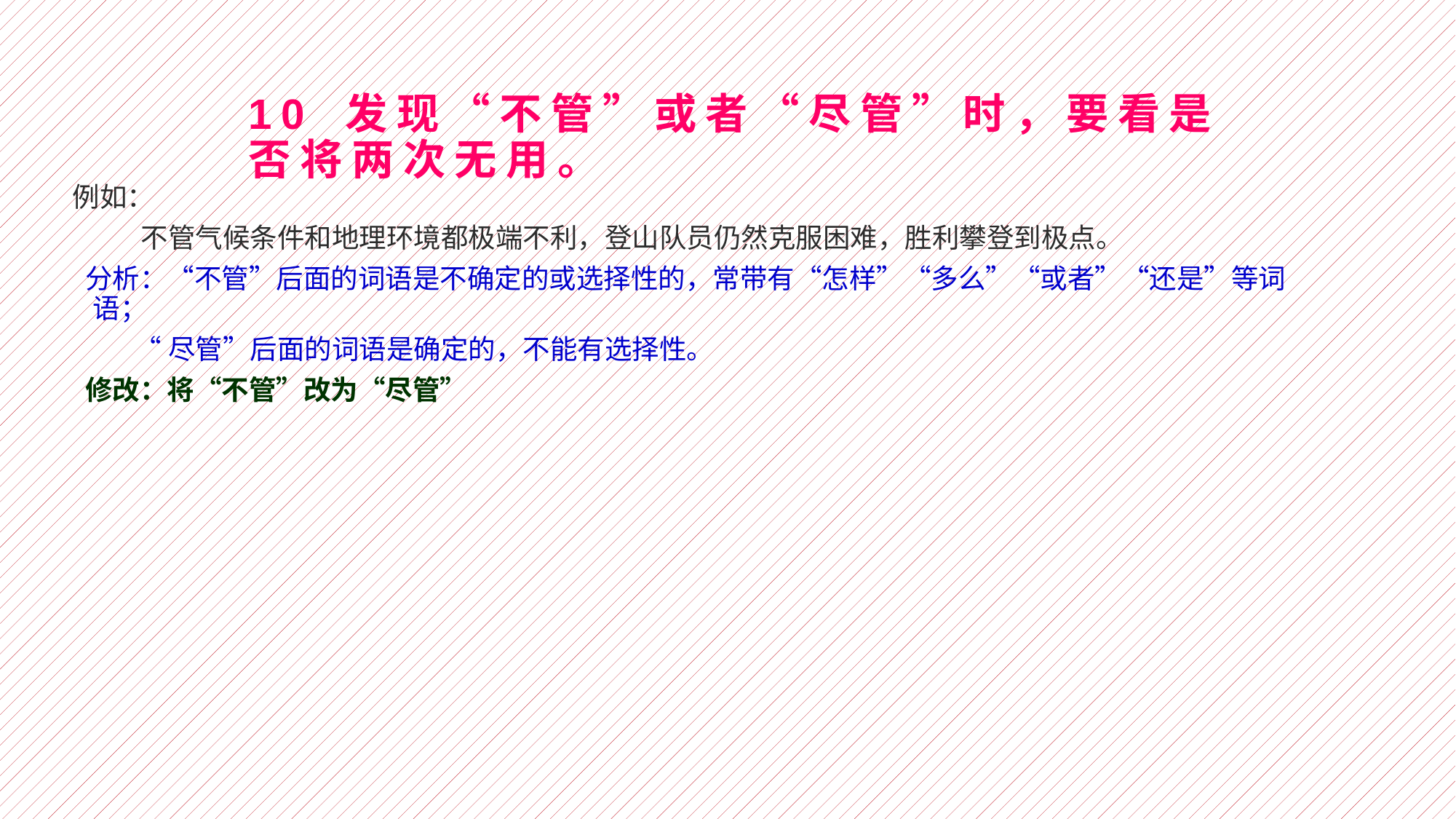

# 10 发现“不管”或者“尽管”时，要看是否将两次无用。
例如：
          不管气候条件和地理环境都极端不利，登山队员仍然克服困难，胜利攀登到极点。
 分析：“不管”后面的词语是不确定的或选择性的，常带有“怎样”“多么”“或者”“还是”等词语；
          “尽管”后面的词语是确定的，不能有选择性。
 修改：将“不管”改为“尽管”